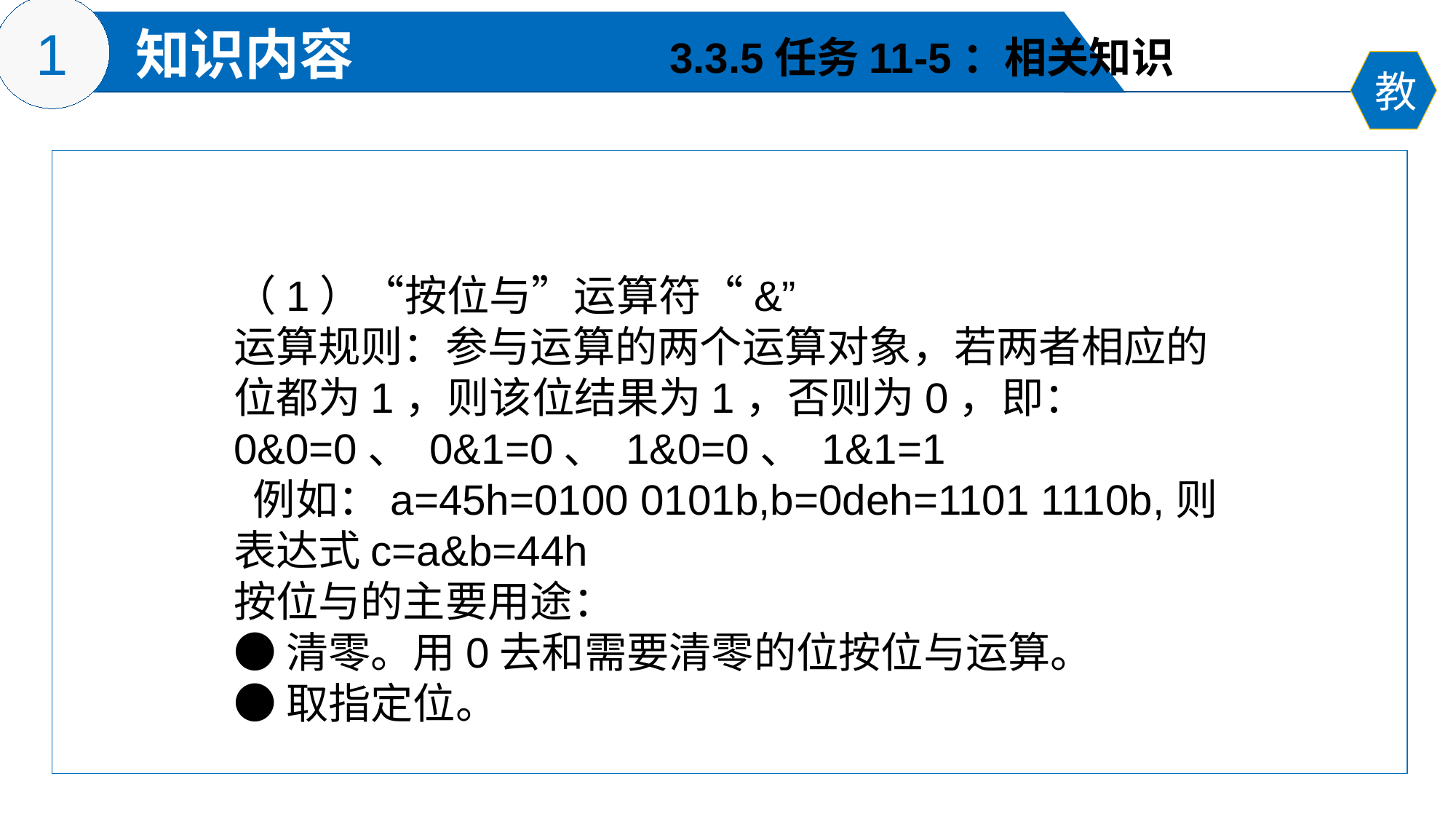

3.3.5任务11-5：相关知识
（1）“按位与”运算符“&”
运算规则：参与运算的两个运算对象，若两者相应的位都为1，则该位结果为1，否则为0，即：0&0=0、 0&1=0、 1&0=0、 1&1=1
 例如：a=45h=0100 0101b,b=0deh=1101 1110b,则表达式c=a&b=44h
按位与的主要用途：
●清零。用0去和需要清零的位按位与运算。
●取指定位。